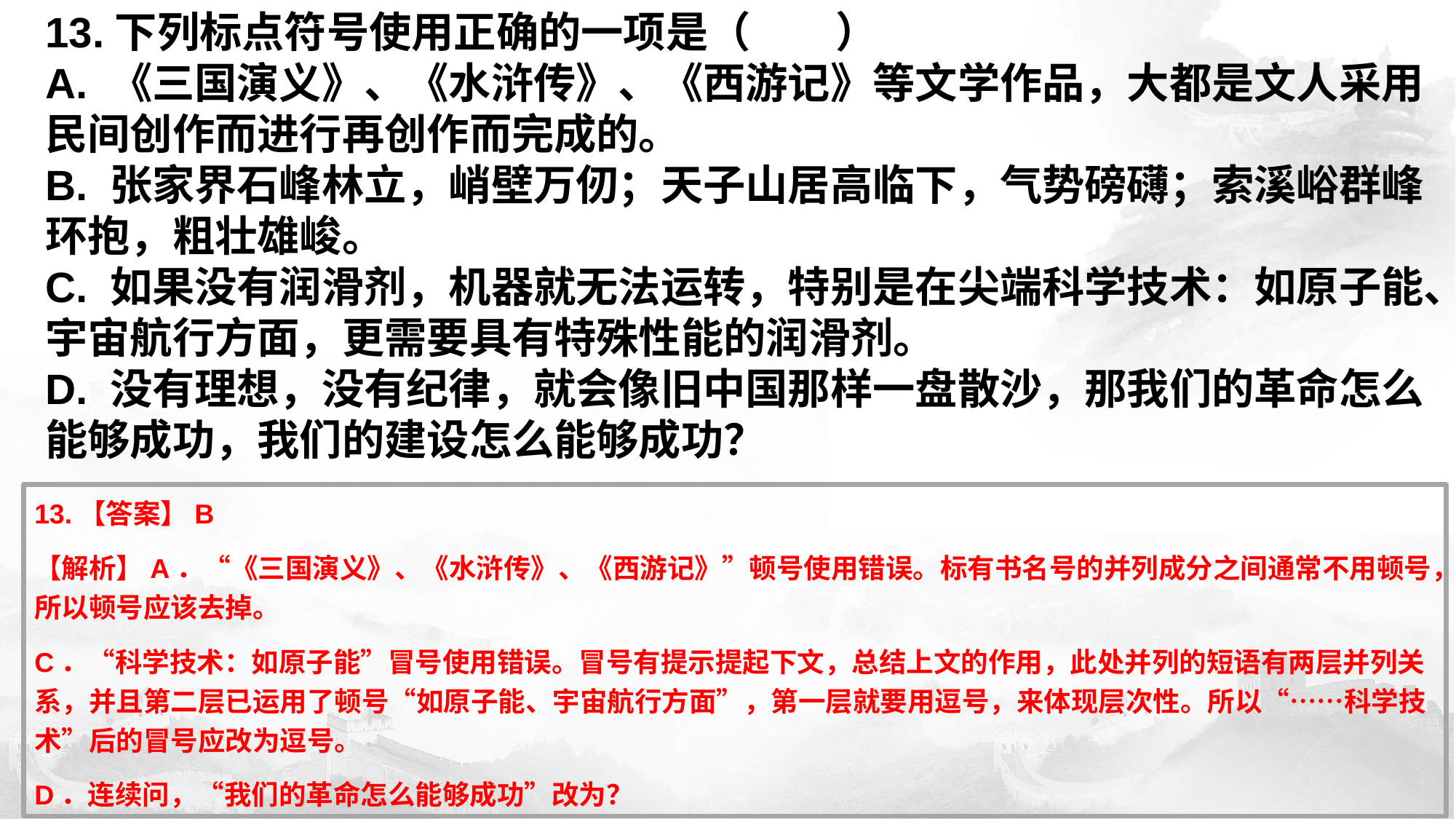

​13.下列标点符号使用正确的一项是（　　）
A. 《三国演义》、《水浒传》、《西游记》等文学作品，大都是文人采用民间创作而进行再创作而完成的。
B. 张家界石峰林立，峭壁万仞；天子山居高临下，气势磅礴；索溪峪群峰环抱，粗壮雄峻。
C. 如果没有润滑剂，机器就无法运转，特别是在尖端科学技术：如原子能、宇宙航行方面，更需要具有特殊性能的润滑剂。
D. 没有理想，没有纪律，就会像旧中国那样一盘散沙，那我们的革命怎么能够成功，我们的建设怎么能够成功？
13.【答案】B
【解析】A．“《三国演义》、《水浒传》、《西游记》”顿号使用错误。标有书名号的并列成分之间通常不用顿号，所以顿号应该去掉。
C．“科学技术：如原子能”冒号使用错误。冒号有提示提起下文，总结上文的作用，此处并列的短语有两层并列关系，并且第二层已运用了顿号“如原子能、宇宙航行方面”，第一层就要用逗号，来体现层次性。所以“……科学技术”后的冒号应改为逗号。
D．连续问，“我们的革命怎么能够成功”改为？